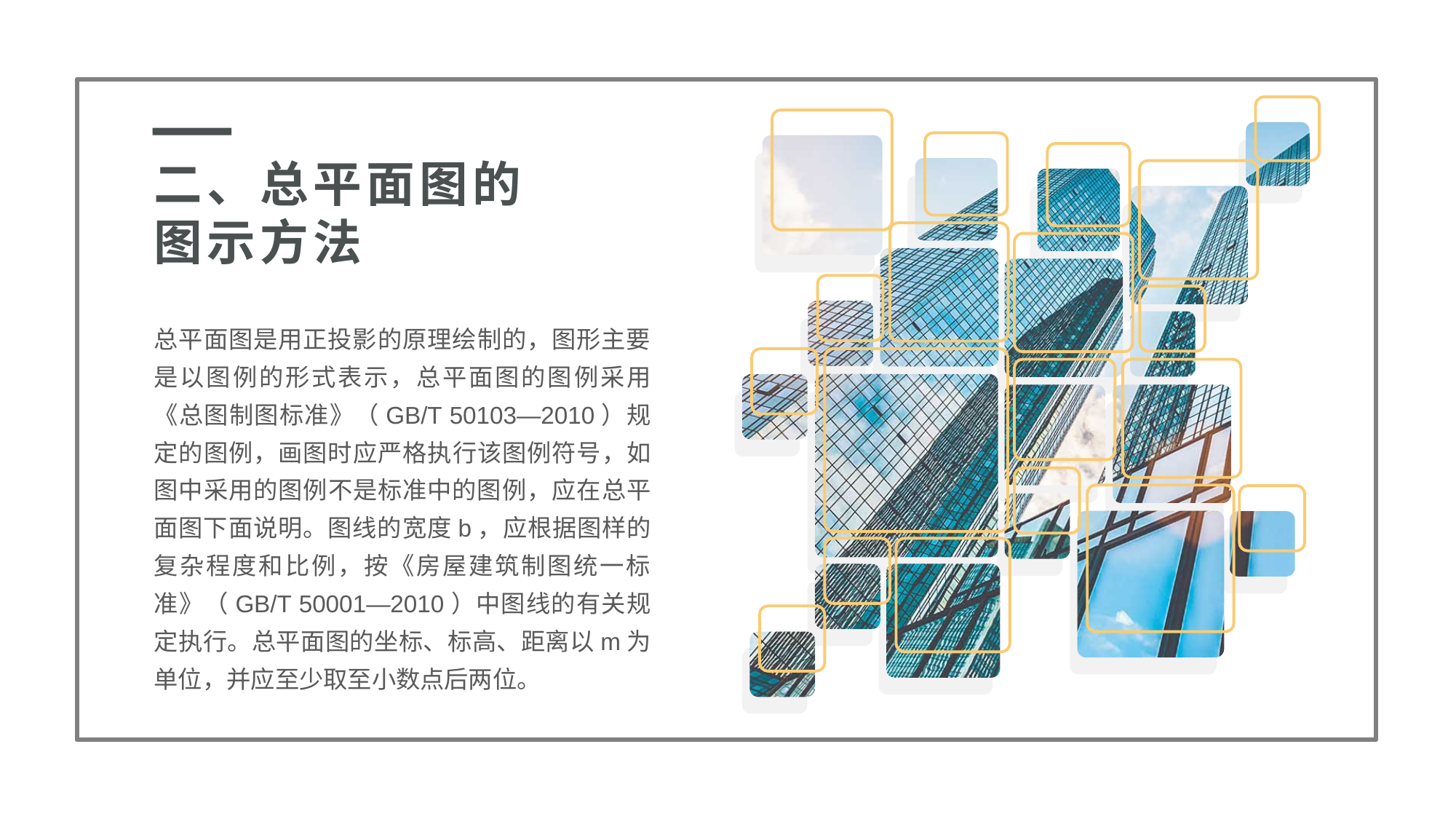

二、总平面图的图示方法
总平面图是用正投影的原理绘制的，图形主要是以图例的形式表示，总平面图的图例采用《总图制图标准》（GB/T 50103—2010）规定的图例，画图时应严格执行该图例符号，如图中采用的图例不是标准中的图例，应在总平面图下面说明。图线的宽度b，应根据图样的复杂程度和比例，按《房屋建筑制图统一标准》（GB/T 50001—2010）中图线的有关规定执行。总平面图的坐标、标高、距离以m为单位，并应至少取至小数点后两位。